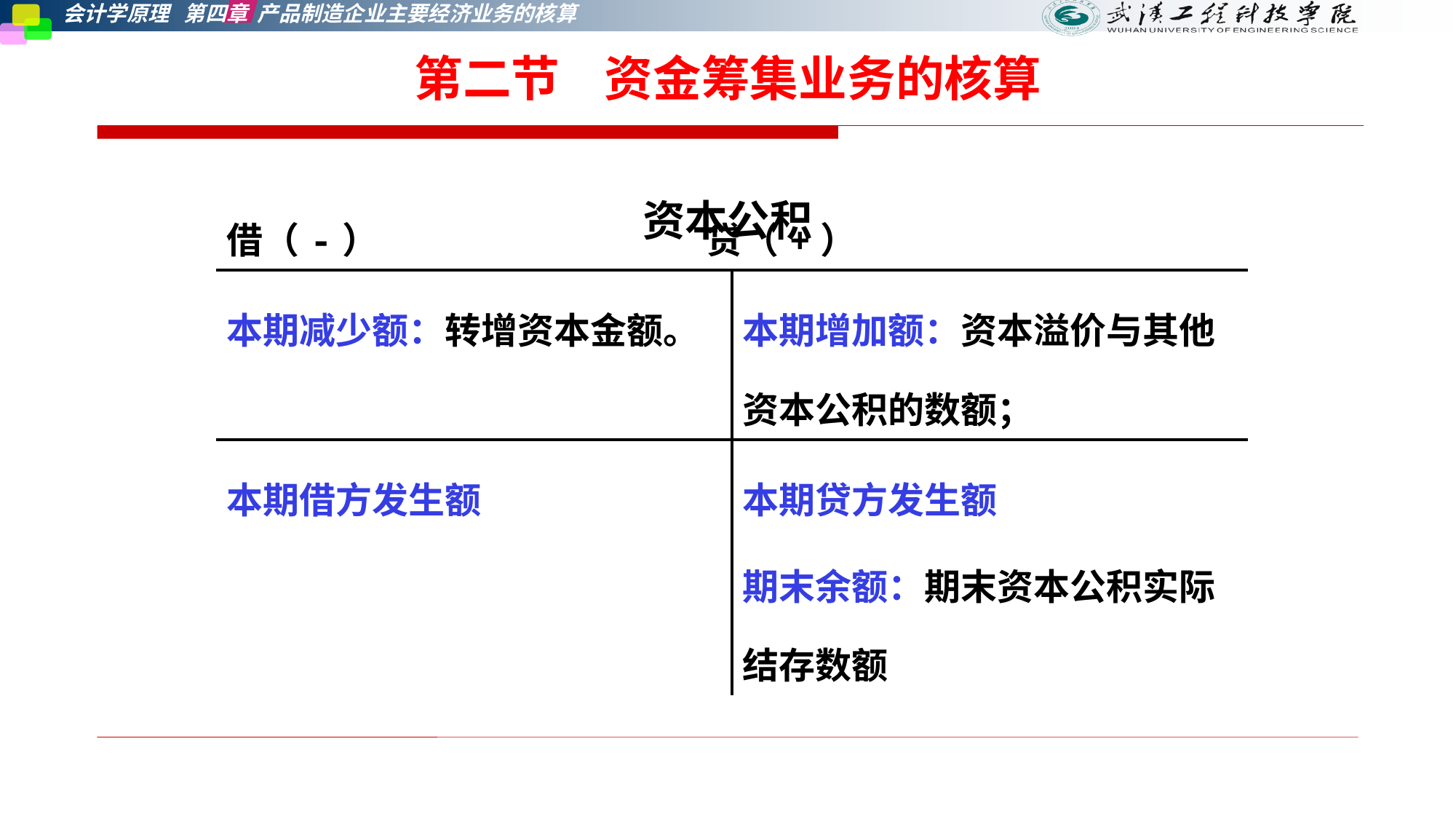

第二节    资金筹集业务的核算
资本公积
| 借（-） 贷（+） |  |
| --- | --- |
| 本期减少额：转增资本金额。 | 本期增加额：资本溢价与其他资本公积的数额； |
| 本期借方发生额 | 本期贷方发生额 期末余额：期末资本公积实际结存数额 |